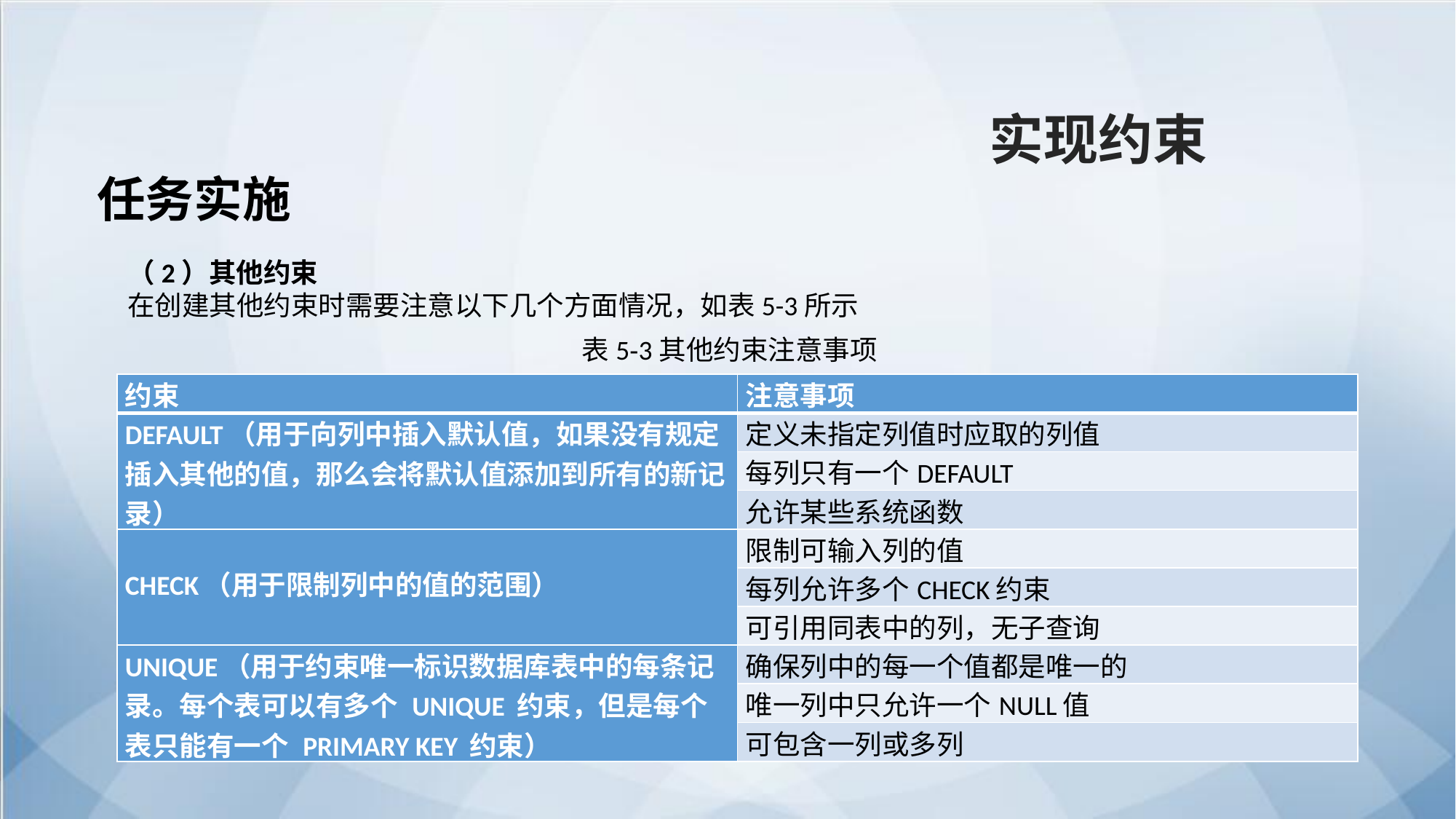

实现约束
任务实施
（2）其他约束
在创建其他约束时需要注意以下几个方面情况，如表5-3所示
表5‑3其他约束注意事项
| 约束 | 注意事项 |
| --- | --- |
| DEFAULT（用于向列中插入默认值，如果没有规定插入其他的值，那么会将默认值添加到所有的新记录） | 定义未指定列值时应取的列值 |
|  | 每列只有一个DEFAULT |
|  | 允许某些系统函数 |
| CHECK（用于限制列中的值的范围） | 限制可输入列的值 |
|  | 每列允许多个CHECK约束 |
|  | 可引用同表中的列，无子查询 |
| UNIQUE（用于约束唯一标识数据库表中的每条记录。每个表可以有多个 UNIQUE 约束，但是每个表只能有一个 PRIMARY KEY 约束） | 确保列中的每一个值都是唯一的 |
|  | 唯一列中只允许一个NULL值 |
|  | 可包含一列或多列 |